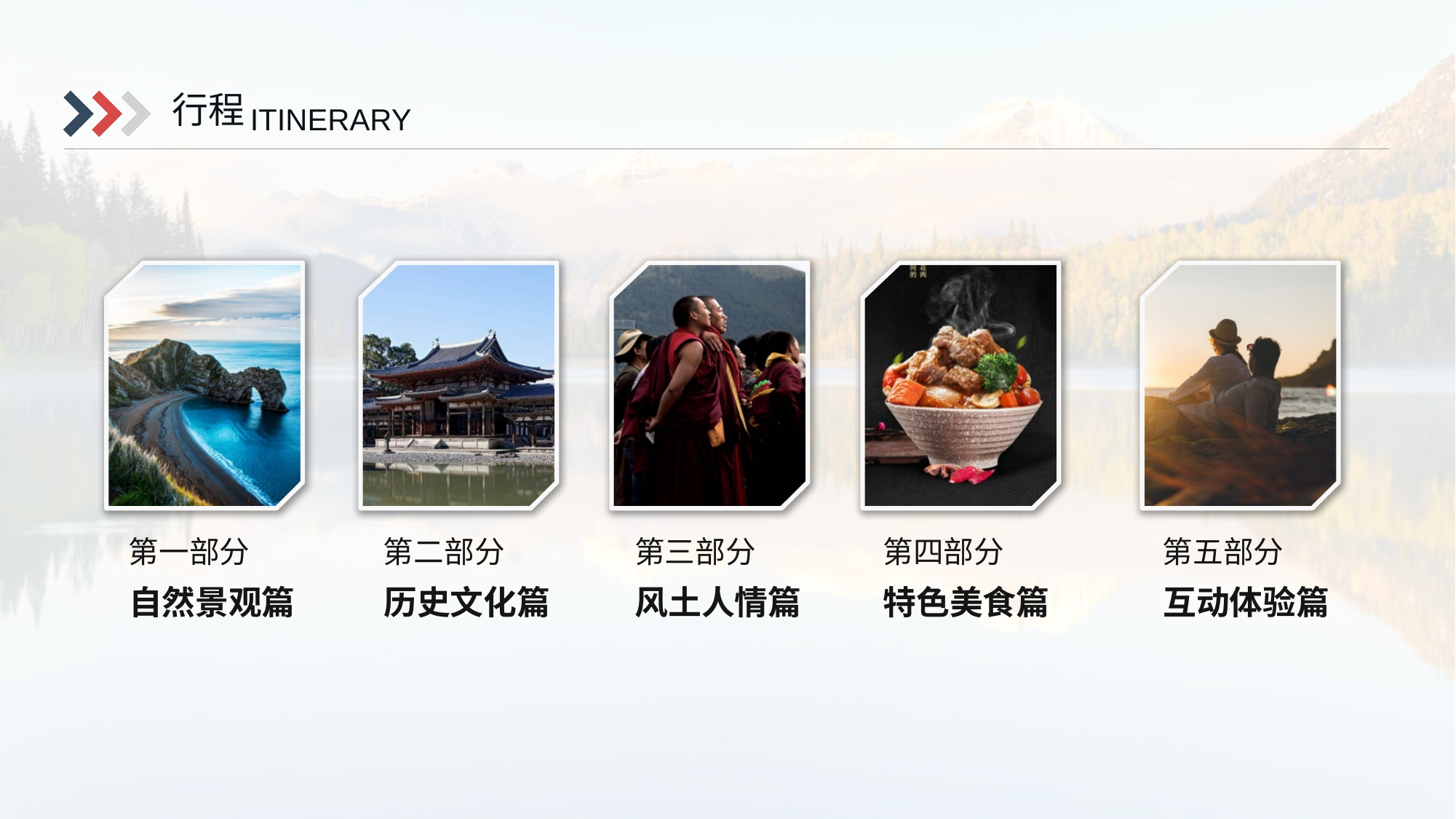

行程

ITINERARY

第一部分
第二部分
第三部分
第四部分
第五部分
自然景观篇
历史文化篇
风土人情篇
特色美食篇
互动体验篇